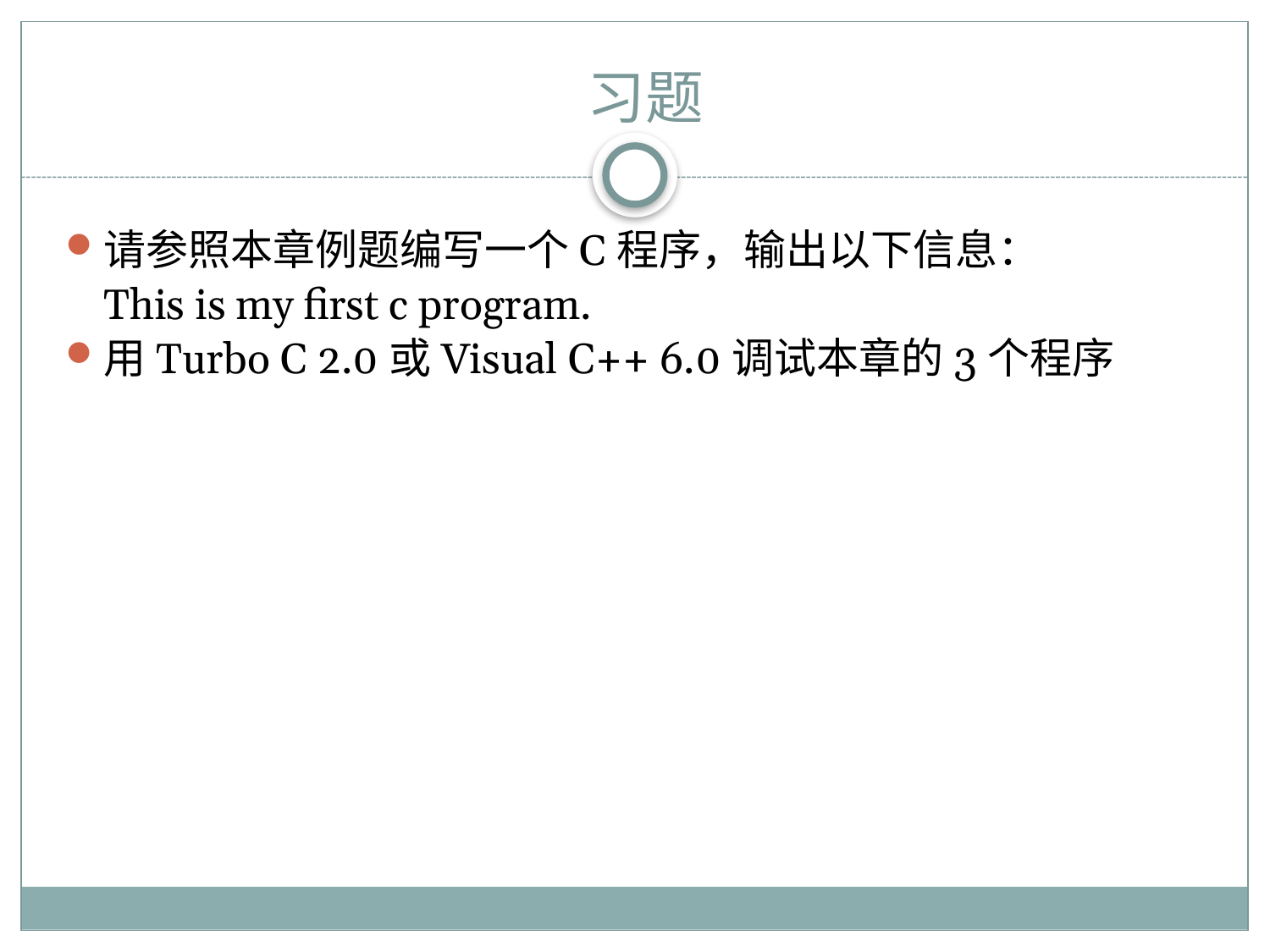

习题
请参照本章例题编写一个C程序，输出以下信息：
	This is my first c program.
用Turbo C 2.0或Visual C++ 6.0调试本章的3个程序